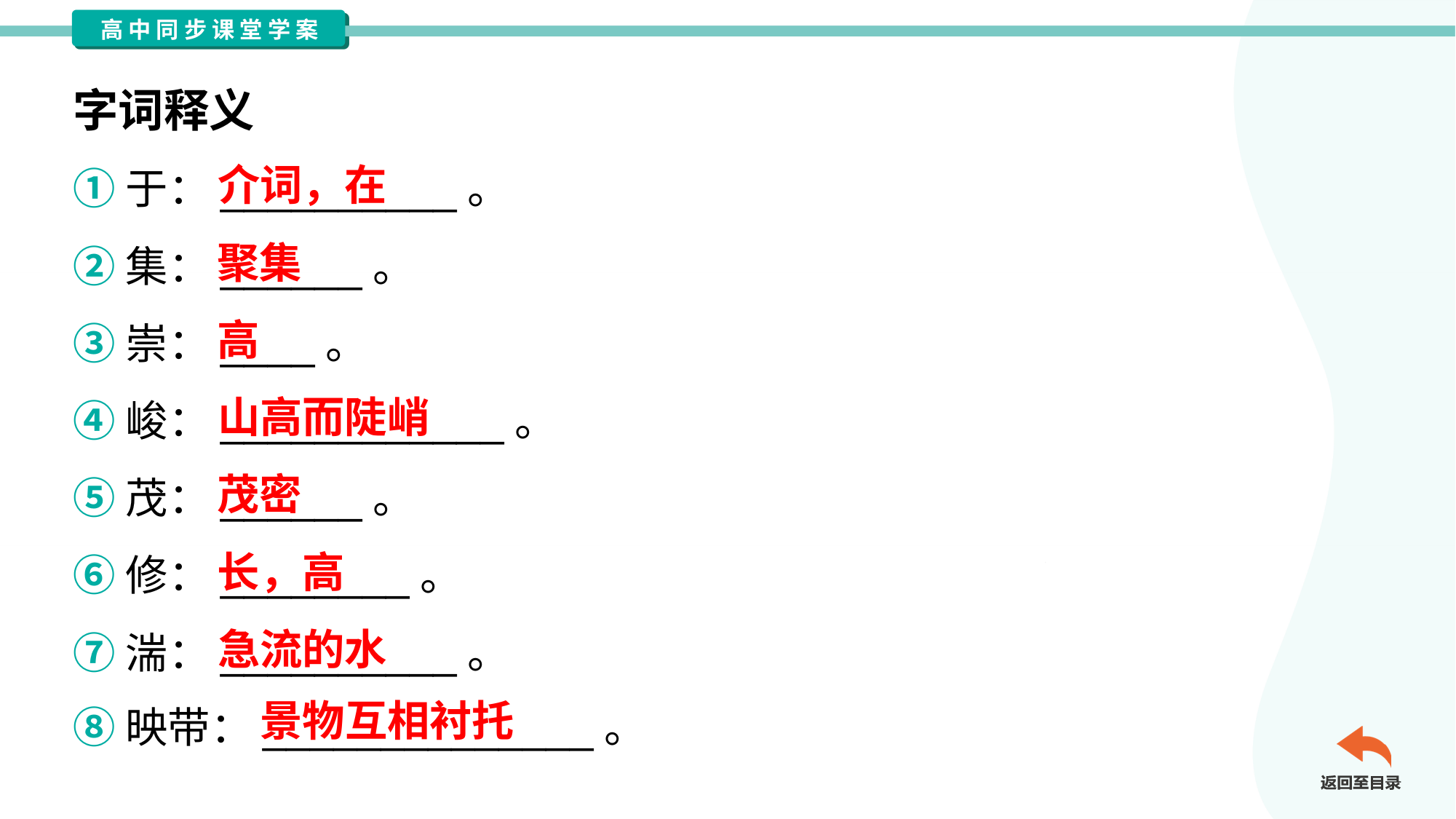

字词释义
介词，在
①于：__________。
②集：______。
③崇：____。
④峻：____________。
⑤茂：______。
⑥修：________。
⑦湍：__________。
⑧映带：______________。
聚集
高
山高而陡峭
茂密
长，高
急流的水
景物互相衬托